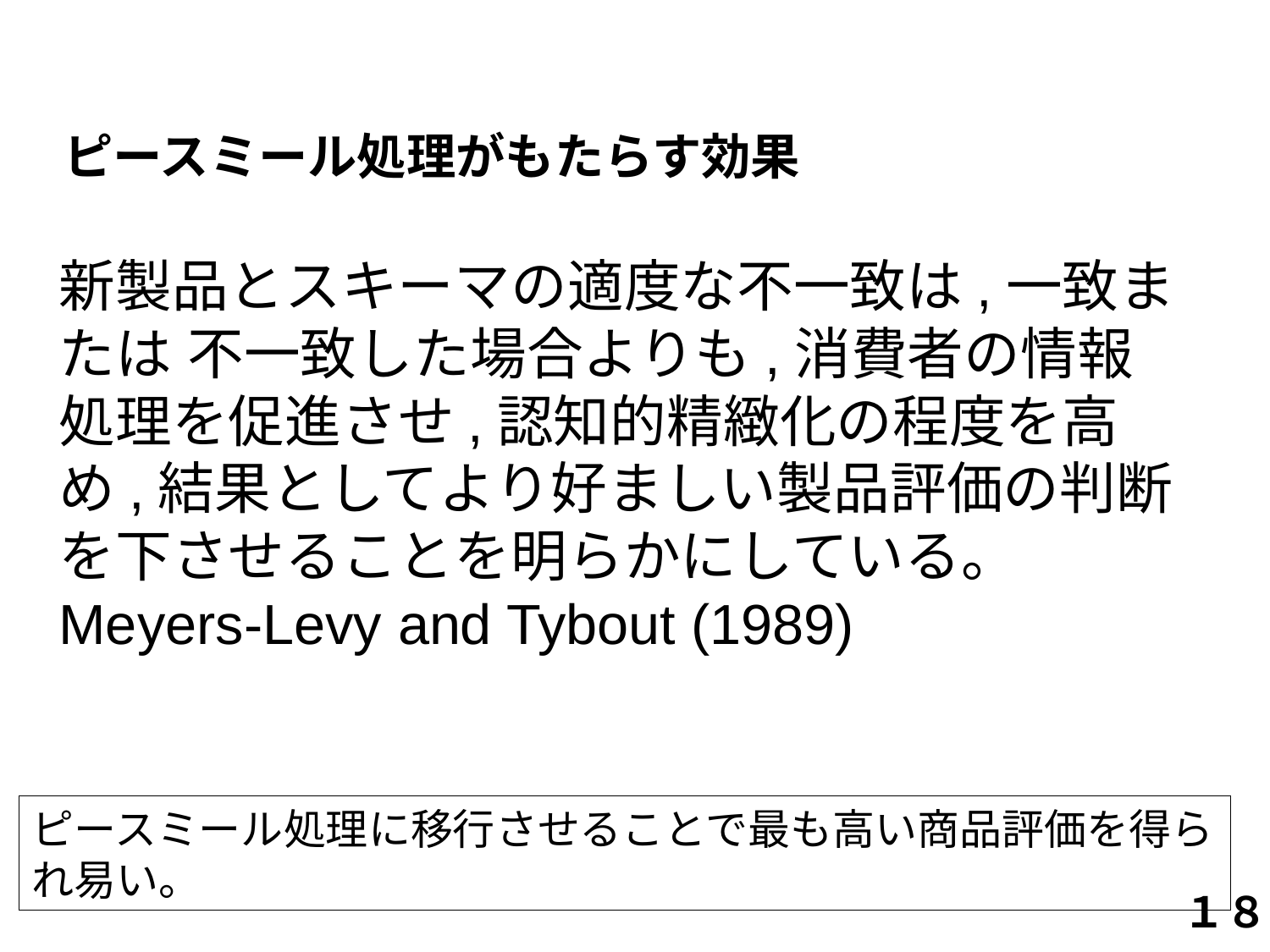

# ピースミール処理がもたらす効果
新製品とスキーマの適度な不一致は,一致または 不一致した場合よりも,消費者の情報処理を促進させ,認知的精緻化の程度を高め,結果としてより好ましい製品評価の判断を下させることを明らかにしている。
Meyers-Levy and Tybout (1989)

ピースミール処理に移行させることで最も高い商品評価を得られ易い。
１８